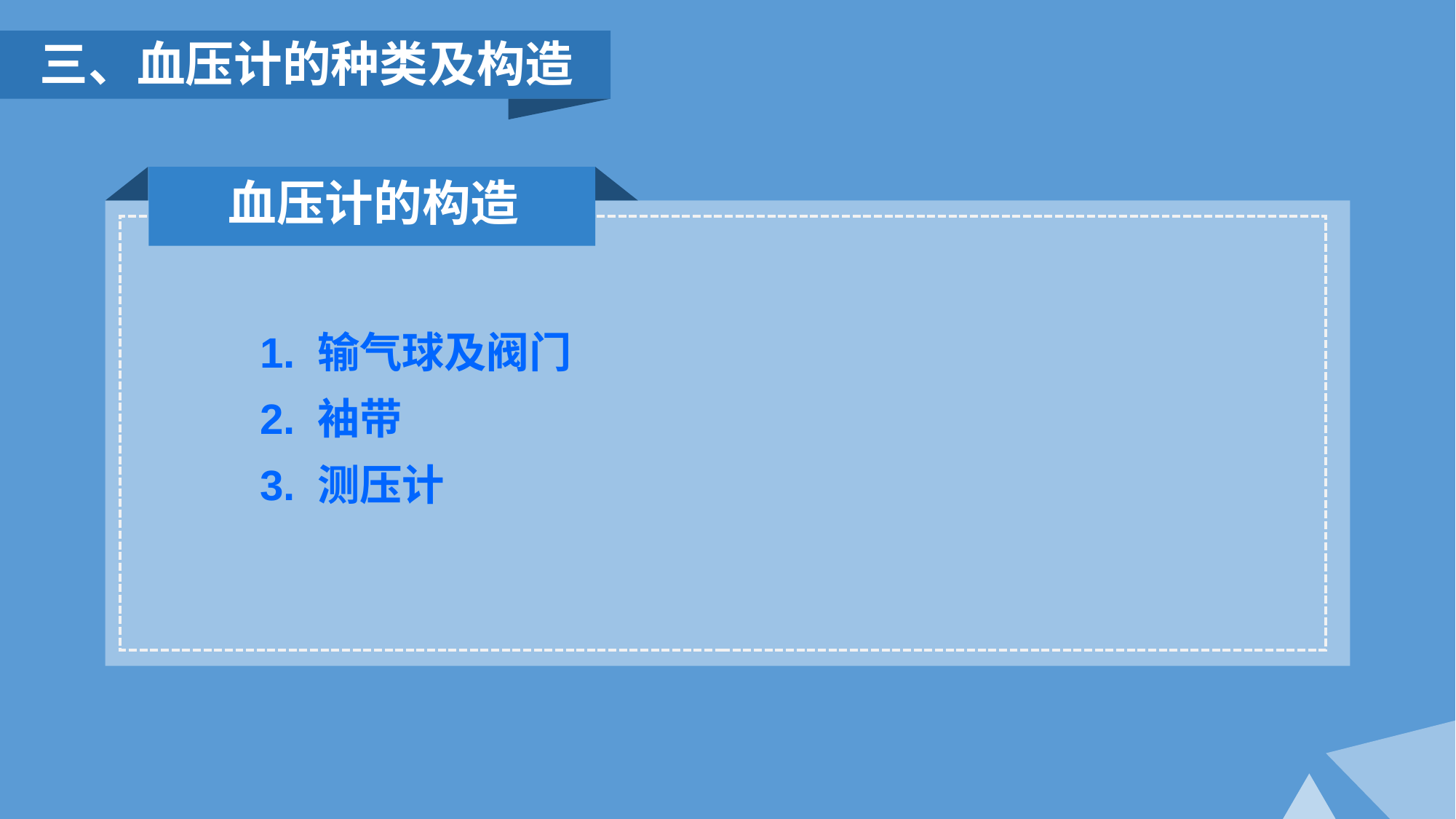

三、血压计的种类及构造

血压计的构造

1. 输气球及阀门
2. 袖带
3. 测压计